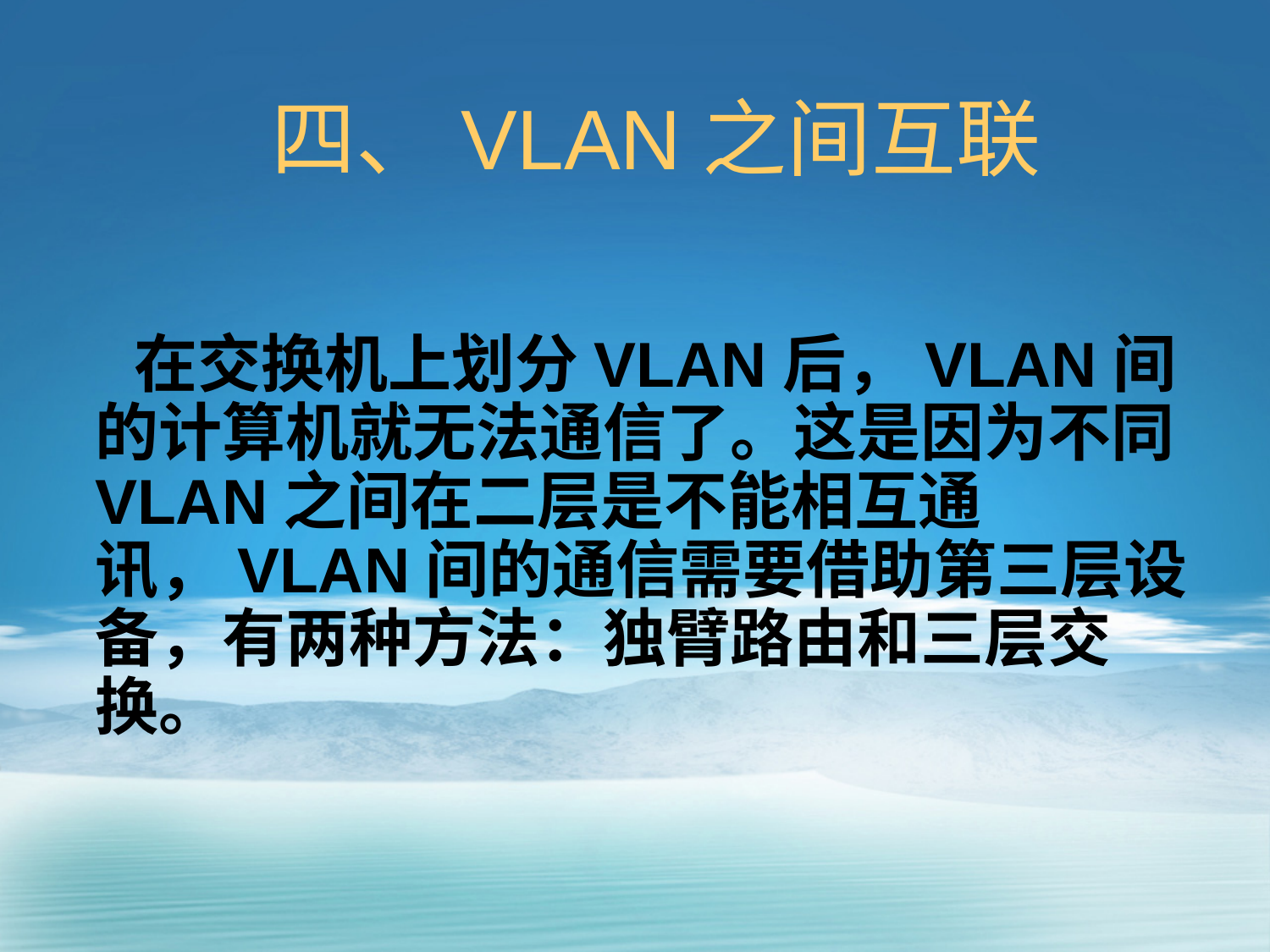

# 四、VLAN之间互联
     在交换机上划分VLAN后，VLAN间的计算机就无法通信了。这是因为不同VLAN之间在二层是不能相互通讯，VLAN间的通信需要借助第三层设备，有两种方法：独臂路由和三层交换。